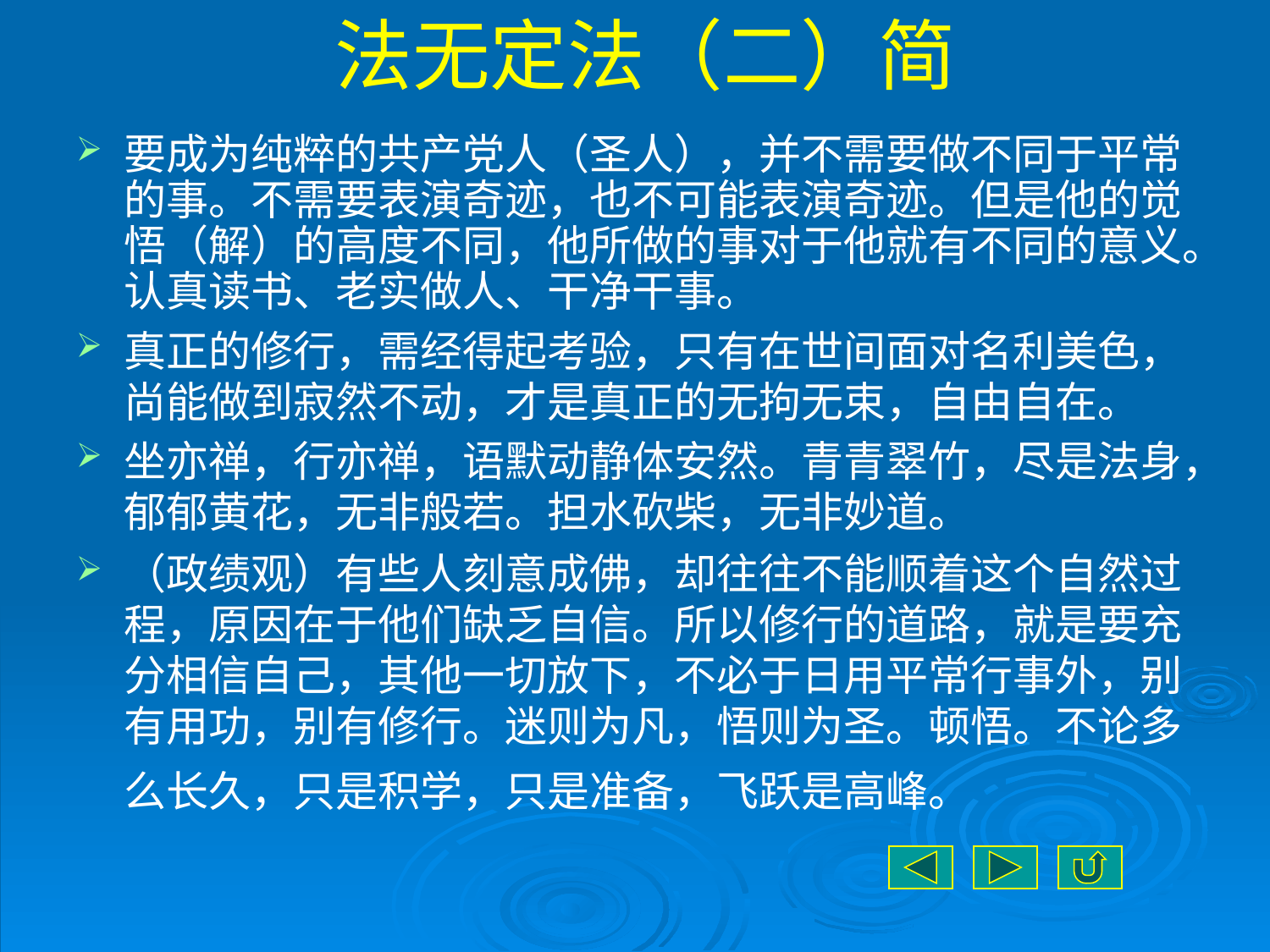

# 法无定法（二）简
要成为纯粹的共产党人（圣人），并不需要做不同于平常的事。不需要表演奇迹，也不可能表演奇迹。但是他的觉悟（解）的高度不同，他所做的事对于他就有不同的意义。认真读书、老实做人、干净干事。
真正的修行，需经得起考验，只有在世间面对名利美色，尚能做到寂然不动，才是真正的无拘无束，自由自在。
坐亦禅，行亦禅，语默动静体安然。青青翠竹，尽是法身，郁郁黄花，无非般若。担水砍柴，无非妙道。
（政绩观）有些人刻意成佛，却往往不能顺着这个自然过程，原因在于他们缺乏自信。所以修行的道路，就是要充分相信自己，其他一切放下，不必于日用平常行事外，别有用功，别有修行。迷则为凡，悟则为圣。顿悟。不论多么长久，只是积学，只是准备，飞跃是高峰。